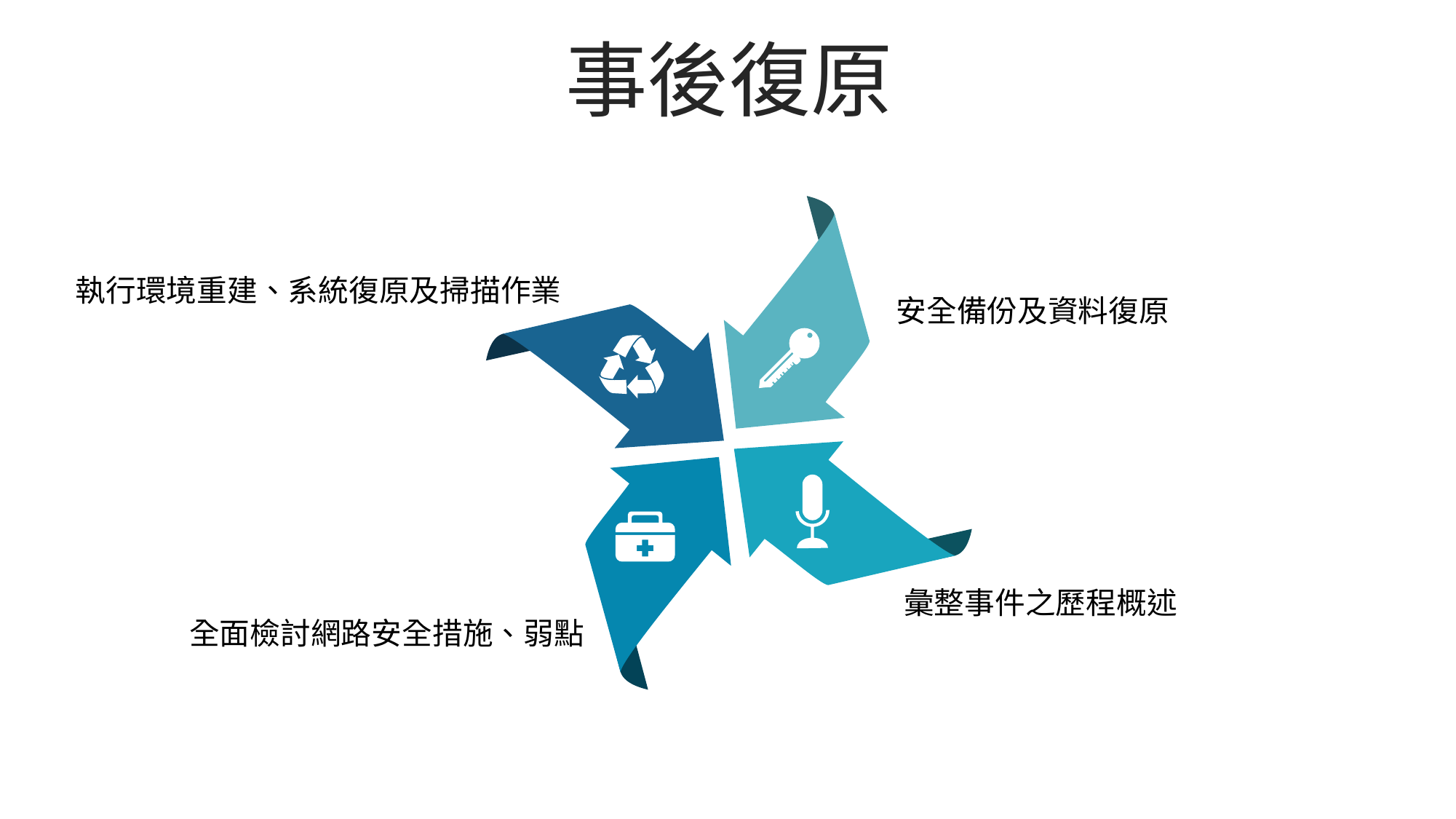

事後復原

執行環境重建、系統復原及掃描作業
安全備份及資料復原

彙整事件之歷程概述
全面檢討網路安全措施、弱點